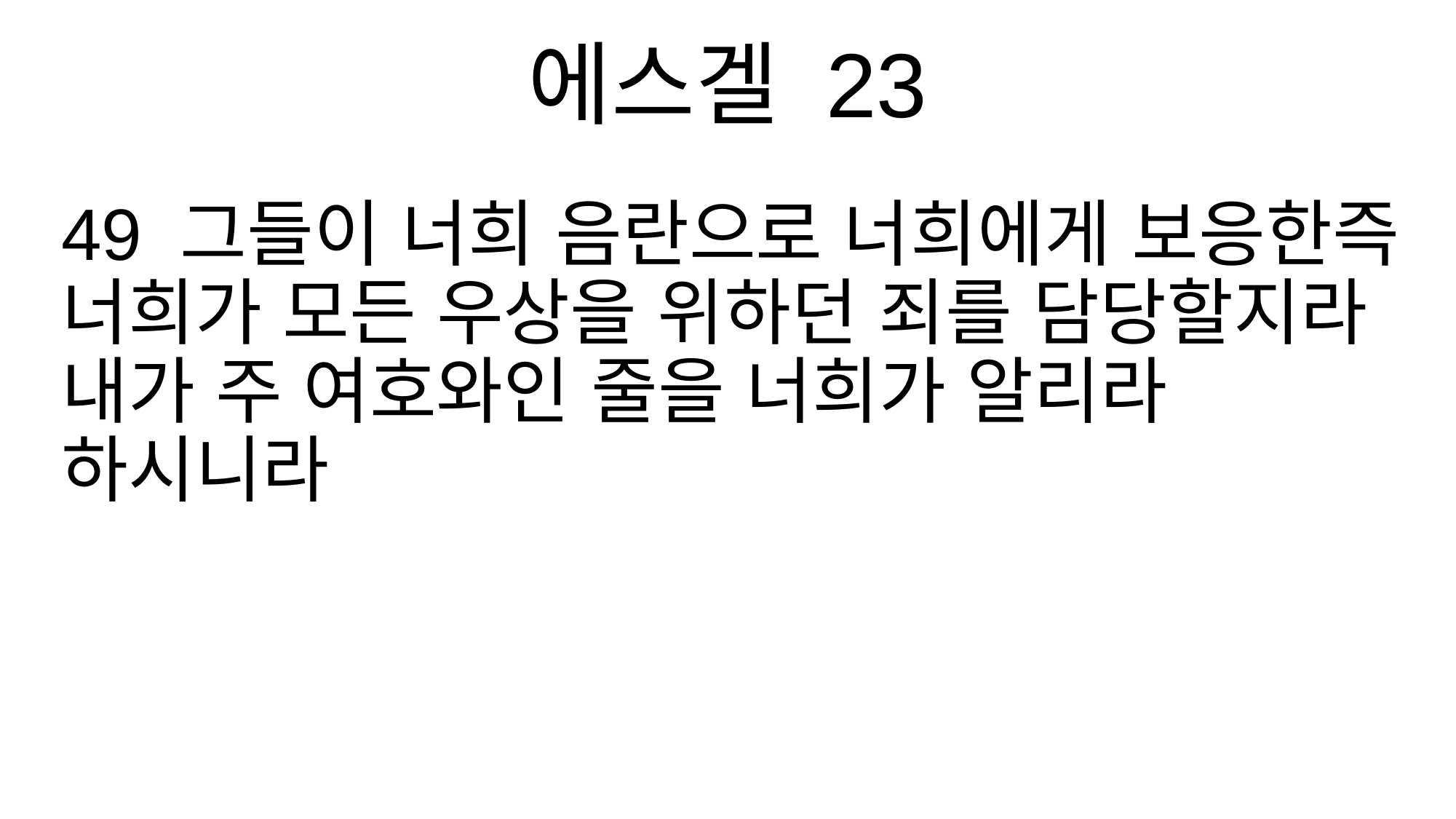

에스겔 23
49 그들이 너희 음란으로 너희에게 보응한즉 너희가 모든 우상을 위하던 죄를 담당할지라 내가 주 여호와인 줄을 너희가 알리라 하시니라